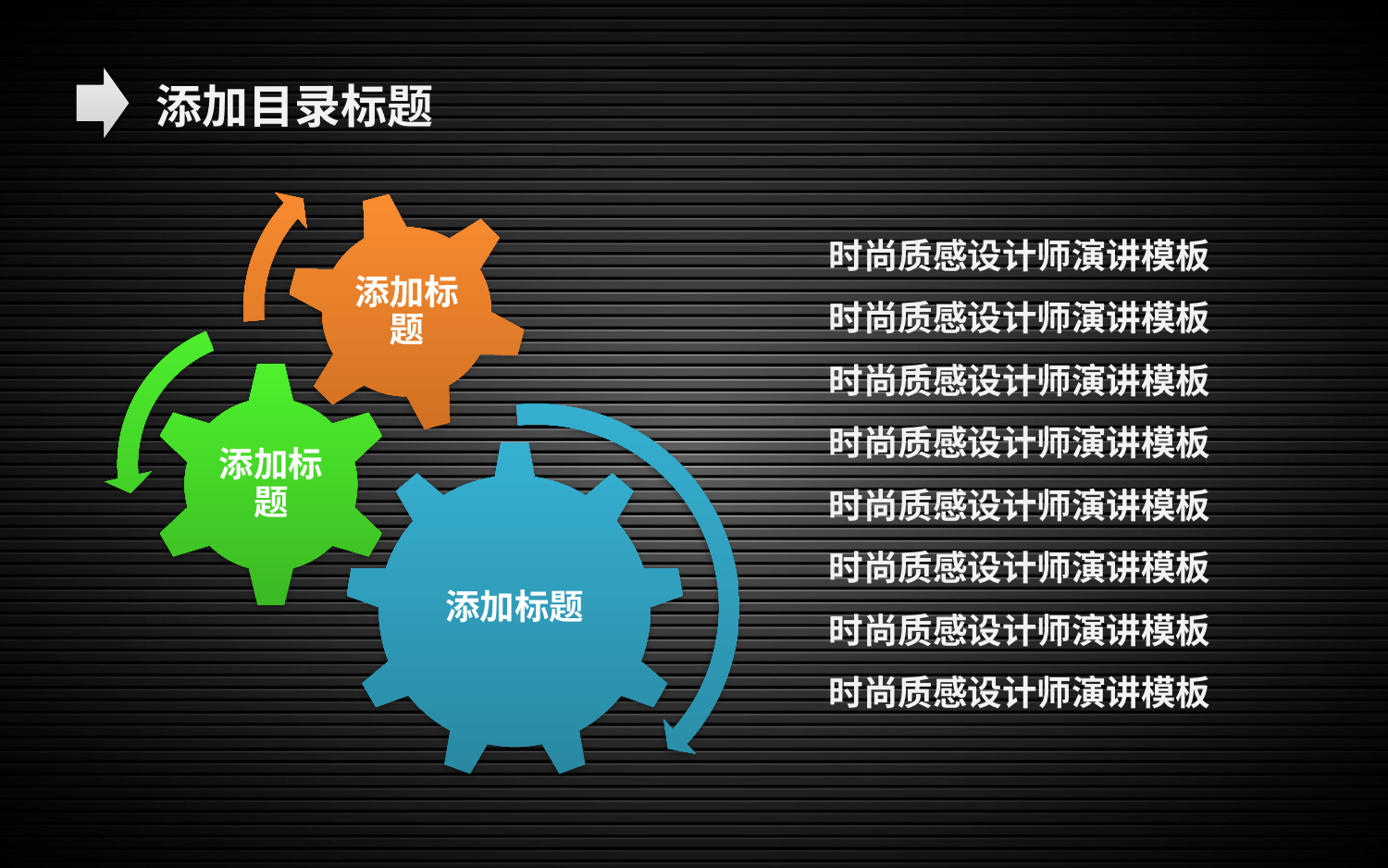

添加目录标题
添加标题
添加标题
添加标题
时尚质感设计师演讲模板
时尚质感设计师演讲模板
时尚质感设计师演讲模板
时尚质感设计师演讲模板
时尚质感设计师演讲模板
时尚质感设计师演讲模板
时尚质感设计师演讲模板
时尚质感设计师演讲模板